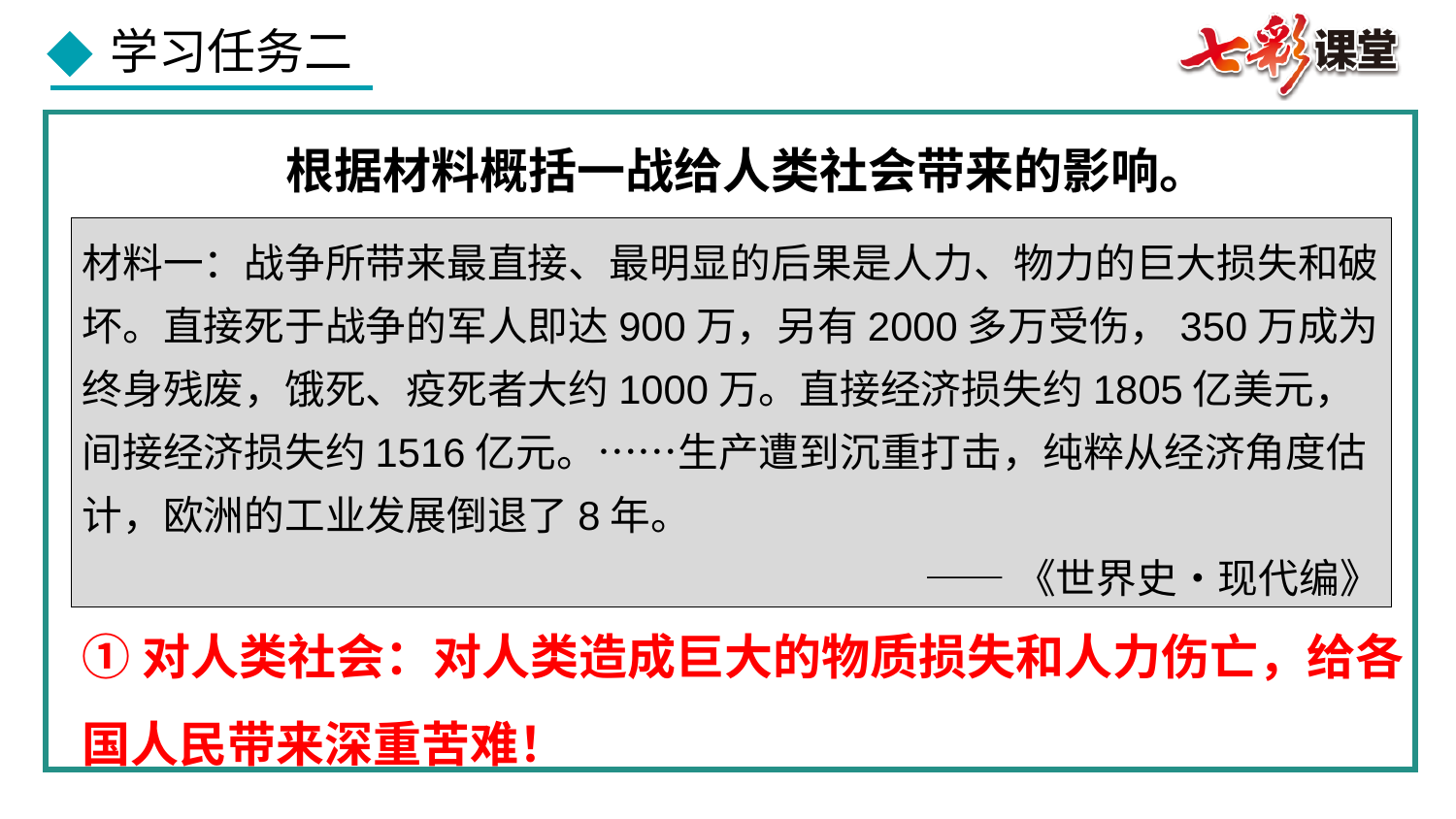

根据材料概括一战给人类社会带来的影响。
材料一：战争所带来最直接、最明显的后果是人力、物力的巨大损失和破坏。直接死于战争的军人即达900万，另有2000多万受伤，350万成为终身残废，饿死、疫死者大约1000万。直接经济损失约1805亿美元，间接经济损失约1516亿元。……生产遭到沉重打击，纯粹从经济角度估计，欧洲的工业发展倒退了8年。
             ——《世界史•现代编》
①对人类社会：对人类造成巨大的物质损失和人力伤亡，给各国人民带来深重苦难！